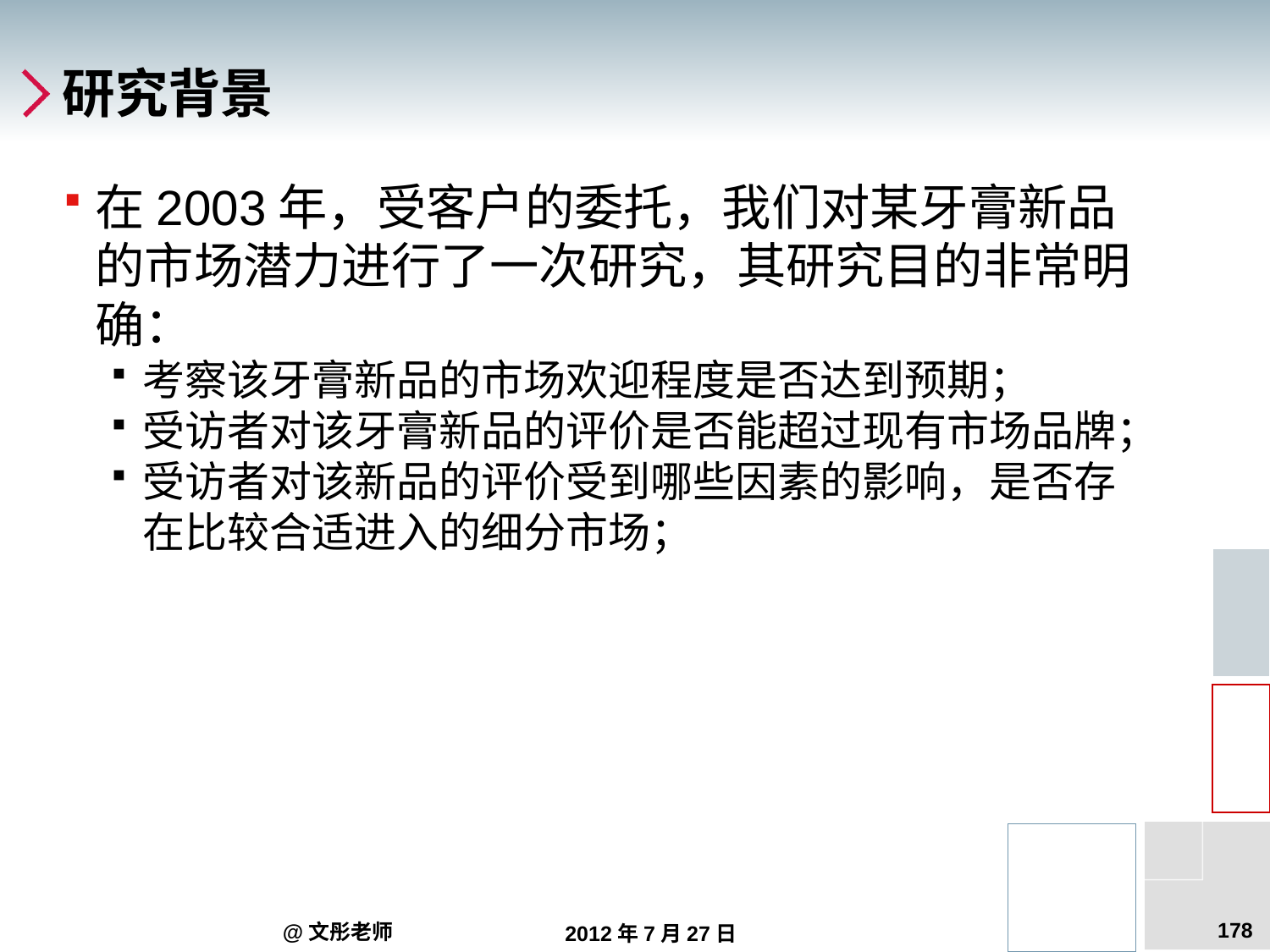

# 研究背景
在2003年，受客户的委托，我们对某牙膏新品的市场潜力进行了一次研究，其研究目的非常明确：
考察该牙膏新品的市场欢迎程度是否达到预期；
受访者对该牙膏新品的评价是否能超过现有市场品牌；
受访者对该新品的评价受到哪些因素的影响，是否存在比较合适进入的细分市场；

178
@文彤老师

2012年7月27日